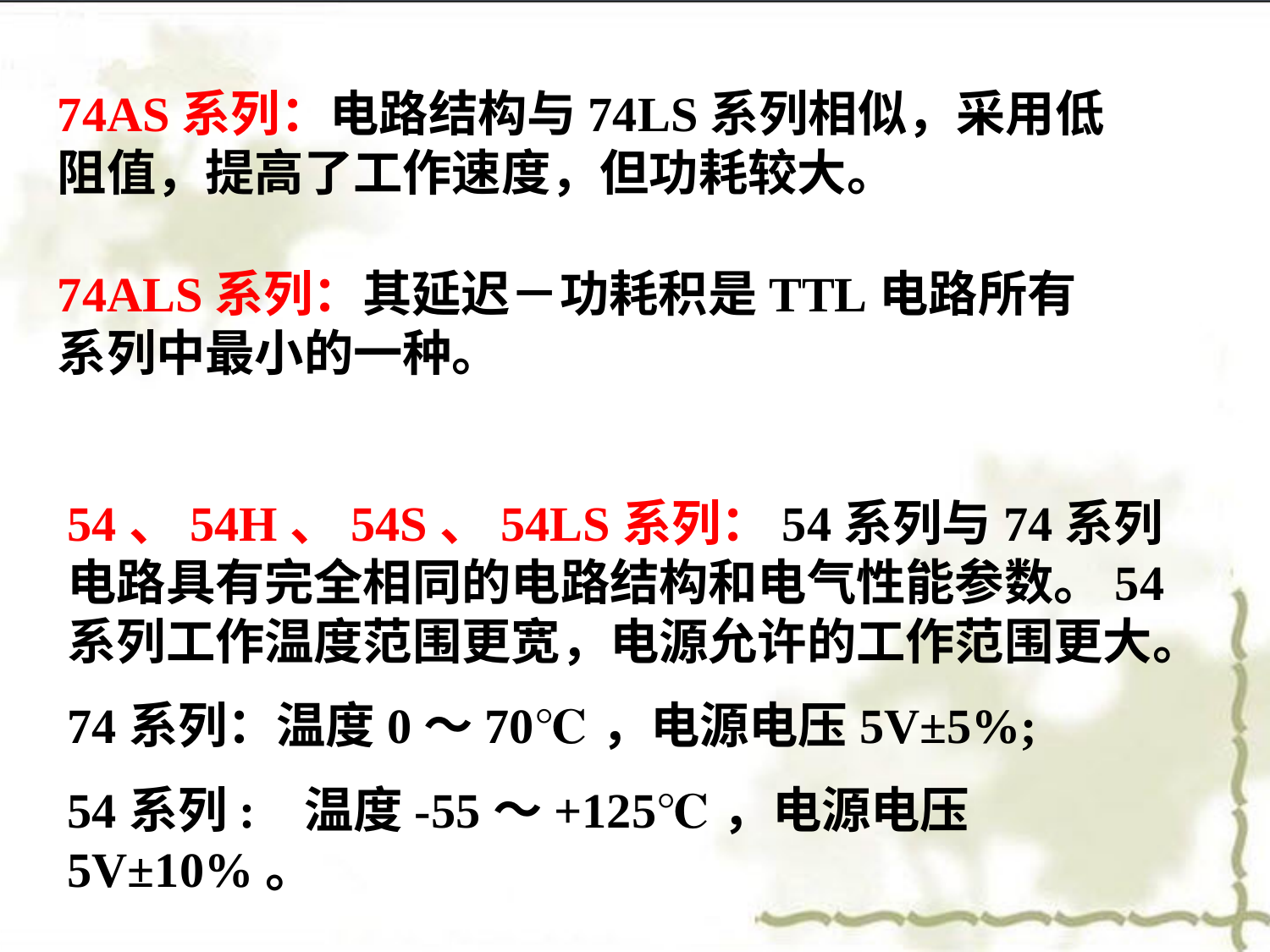

74AS系列：电路结构与74LS系列相似，采用低 阻值，提高了工作速度，但功耗较大。
74ALS系列：其延迟－功耗积是TTL电路所有系列中最小的一种。
54、54H、54S、54LS系列：54系列与74系列电路具有完全相同的电路结构和电气性能参数。54系列工作温度范围更宽，电源允许的工作范围更大。
74系列：温度0～70℃，电源电压5V±5%;
54系列:   温度-55～+125℃，电源电压5V±10%。